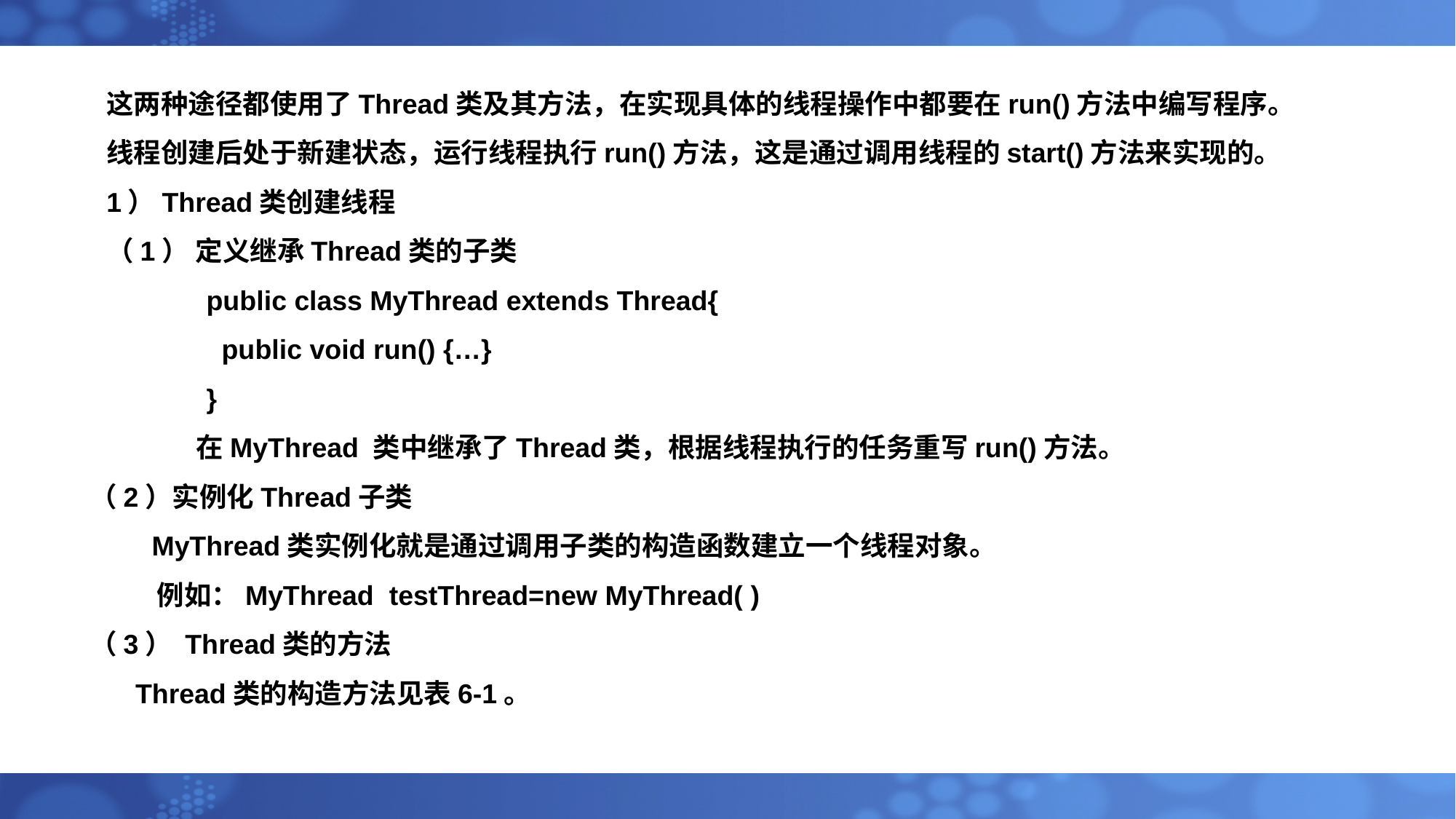

这两种途径都使用了Thread类及其方法，在实现具体的线程操作中都要在run()方法中编写程序。
线程创建后处于新建状态，运行线程执行run()方法，这是通过调用线程的start()方法来实现的。
1）Thread类创建线程
（1） 定义继承Thread类的子类
 public class MyThread extends Thread{
   public void run() {…}
 }
 	 在MyThread 类中继承了Thread类，根据线程执行的任务重写run()方法。
（2）实例化Thread子类
 MyThread类实例化就是通过调用子类的构造函数建立一个线程对象。
 例如：MyThread  testThread=new MyThread( )
（3） Thread类的方法
      Thread类的构造方法见表6-1。